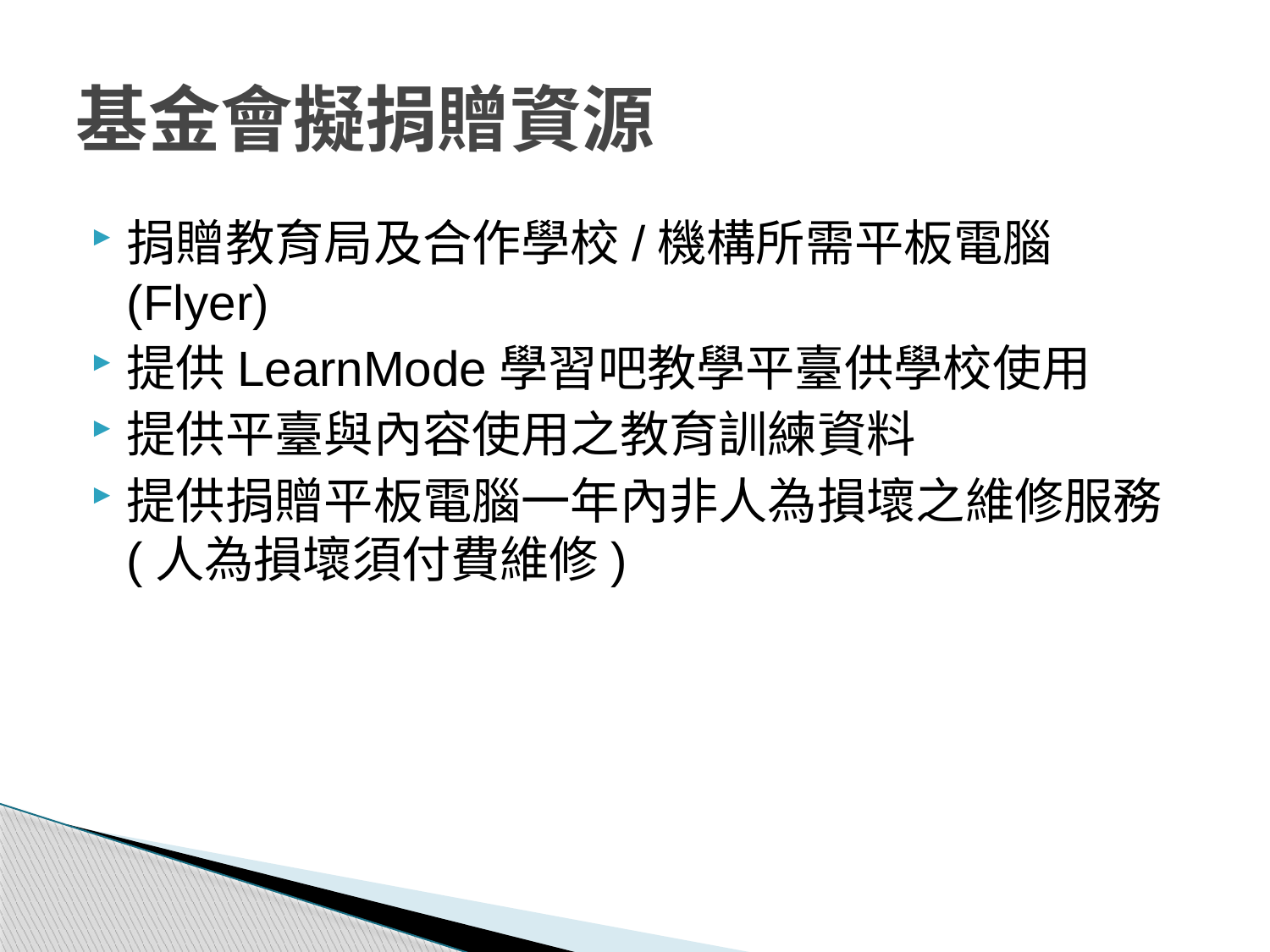

# 基金會擬捐贈資源
捐贈教育局及合作學校/機構所需平板電腦(Flyer)
提供LearnMode學習吧教學平臺供學校使用
提供平臺與內容使用之教育訓練資料
提供捐贈平板電腦一年內非人為損壞之維修服務(人為損壞須付費維修)